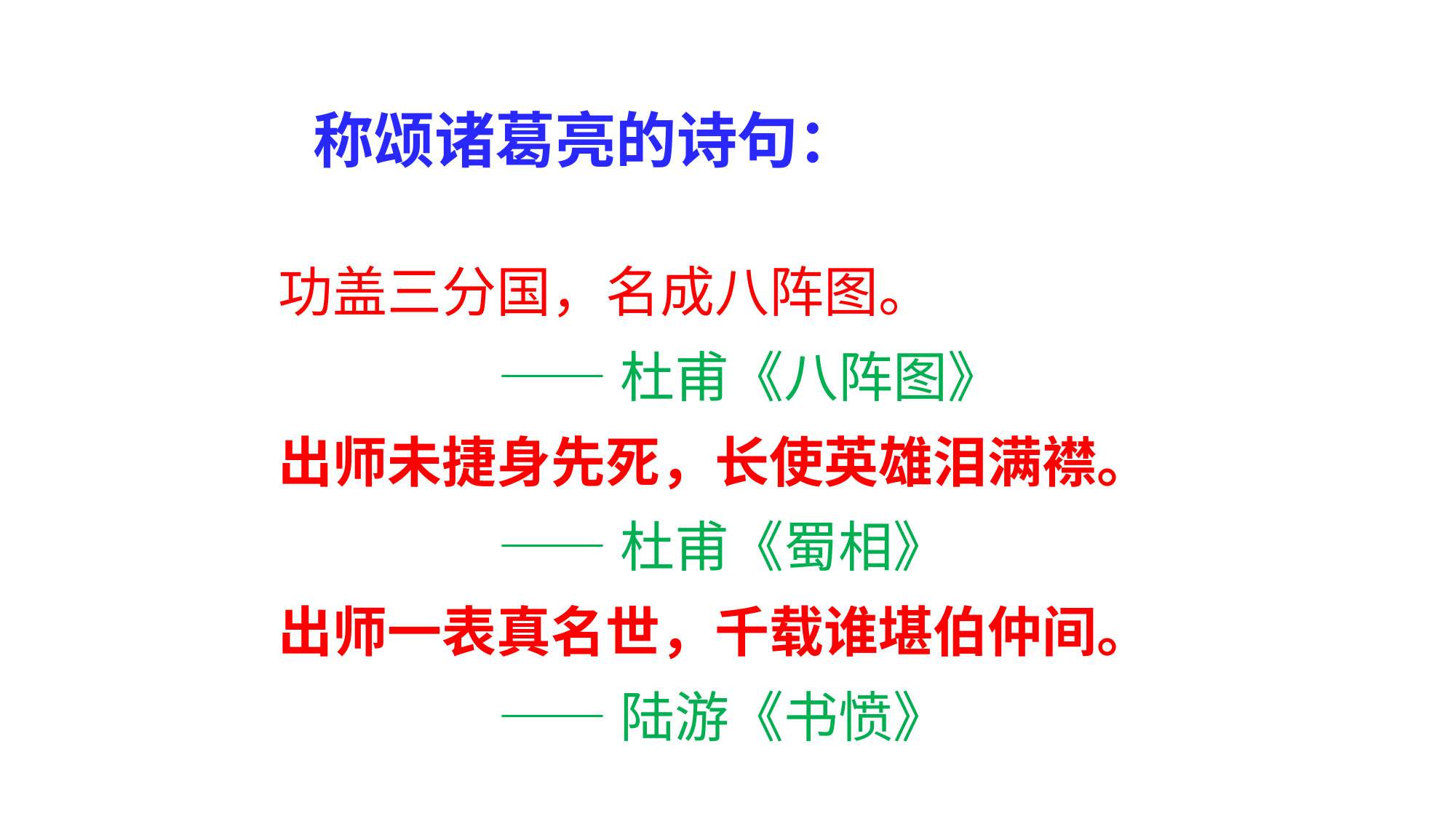

称颂诸葛亮的诗句：
功盖三分国，名成八阵图。
                  ——杜甫《八阵图》
出师未捷身先死，长使英雄泪满襟。
                  ——杜甫《蜀相》
出师一表真名世，千载谁堪伯仲间。
                  ——陆游《书愤》